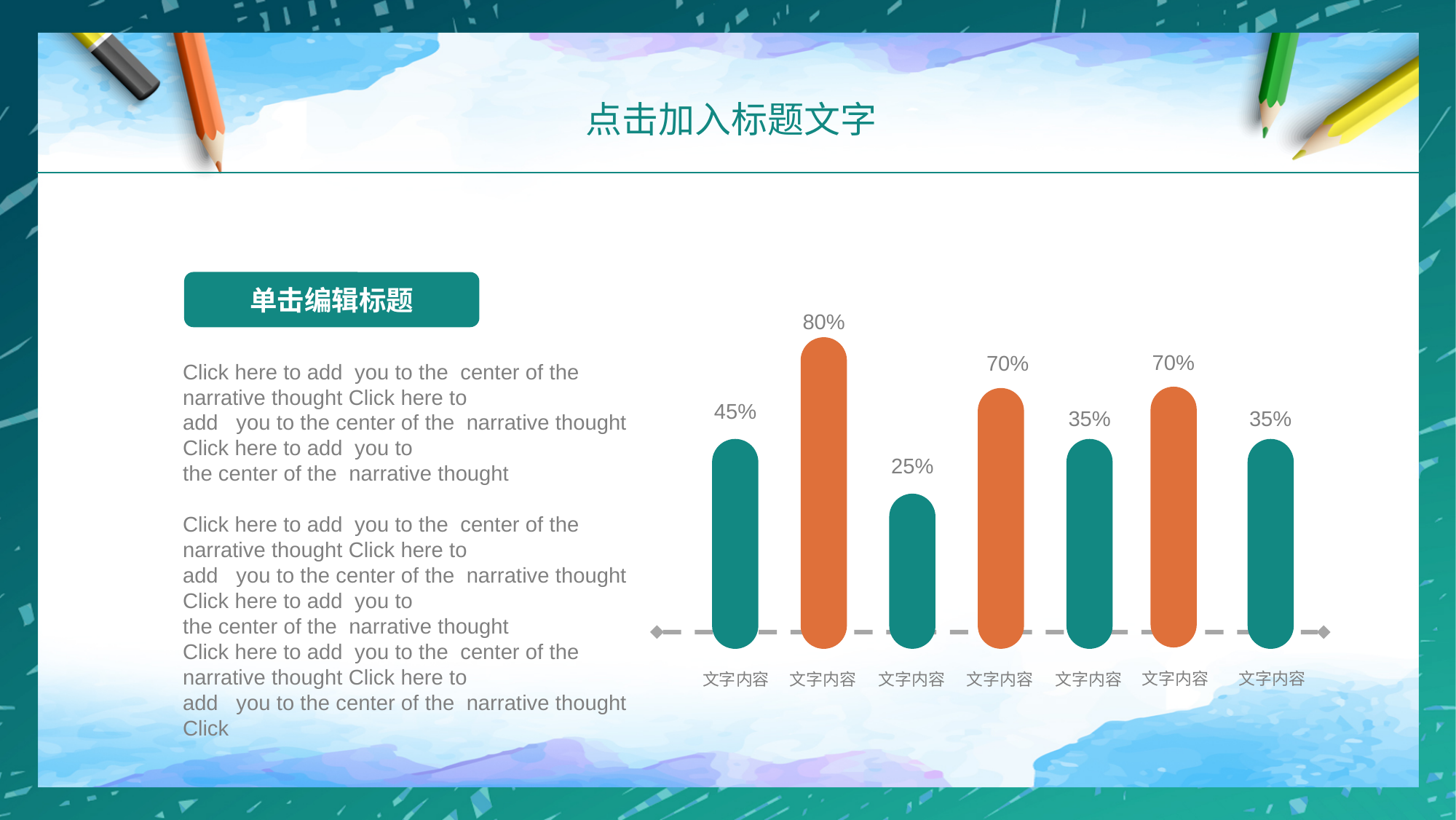

点击加入标题文字

单击编辑标题
80%

70%
70%
Click here to add  you to the  center of the  narrative thought Click here to
add   you to the center of the  narrative thought  Click here to add  you to
the center of the  narrative thought

Click here to add  you to the  center of the  narrative thought Click here to
add   you to the center of the  narrative thought  Click here to add  you to
the center of the  narrative thought
Click here to add  you to the  center of the  narrative thought Click here to
add   you to the center of the  narrative thought  Click

45%
35%
35%

25%

文字内容
文字内容
文字内容
文字内容
文字内容
文字内容
文字内容